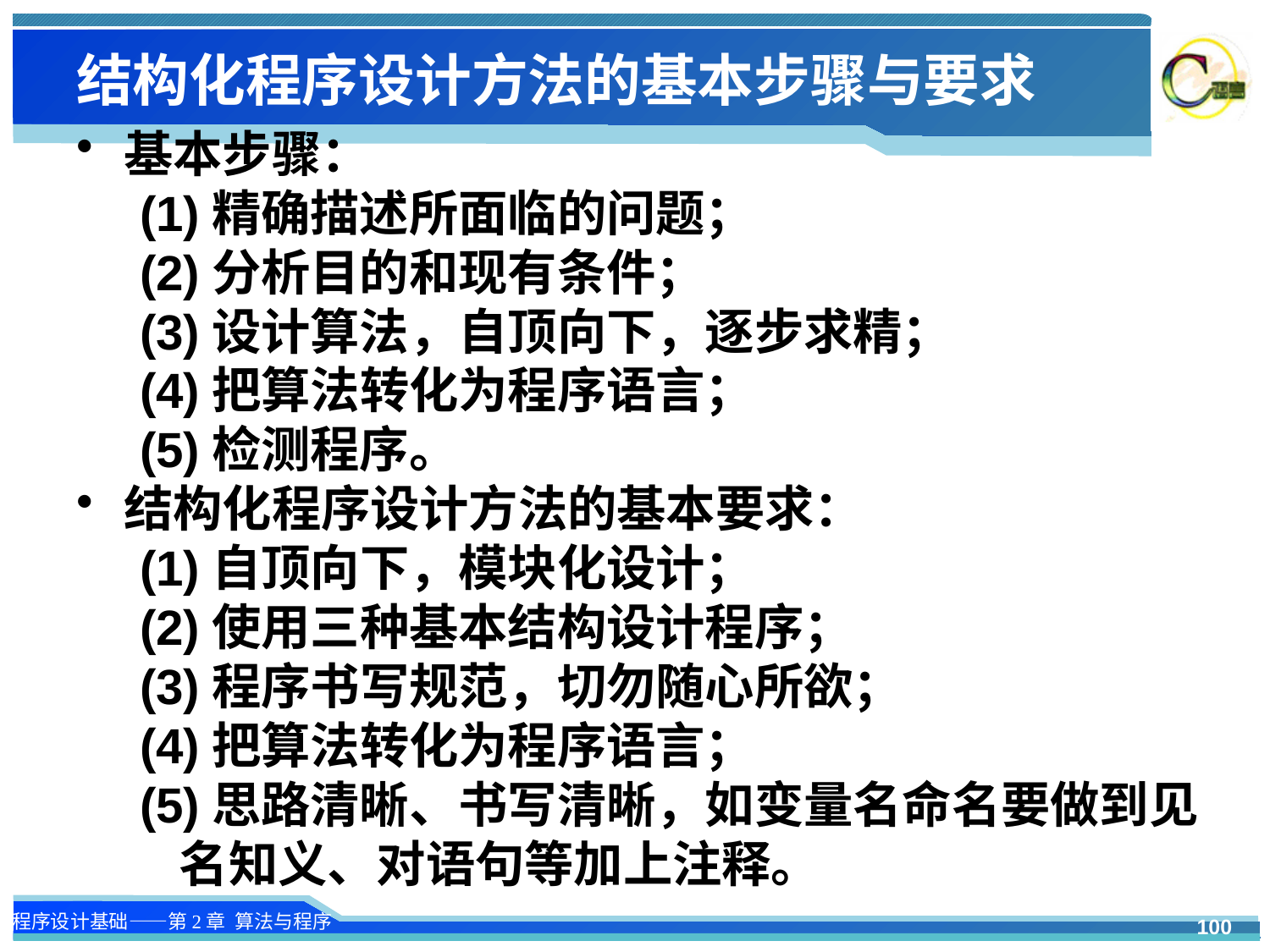

# 结构化程序设计方法的基本步骤与要求
基本步骤：
(1)精确描述所面临的问题；
(2)分析目的和现有条件；
(3)设计算法，自顶向下，逐步求精；
(4)把算法转化为程序语言；
(5)检测程序。
结构化程序设计方法的基本要求：
(1)自顶向下，模块化设计；
(2)使用三种基本结构设计程序；
(3)程序书写规范，切勿随心所欲；
(4)把算法转化为程序语言；
(5)思路清晰、书写清晰，如变量名命名要做到见名知义、对语句等加上注释。
100